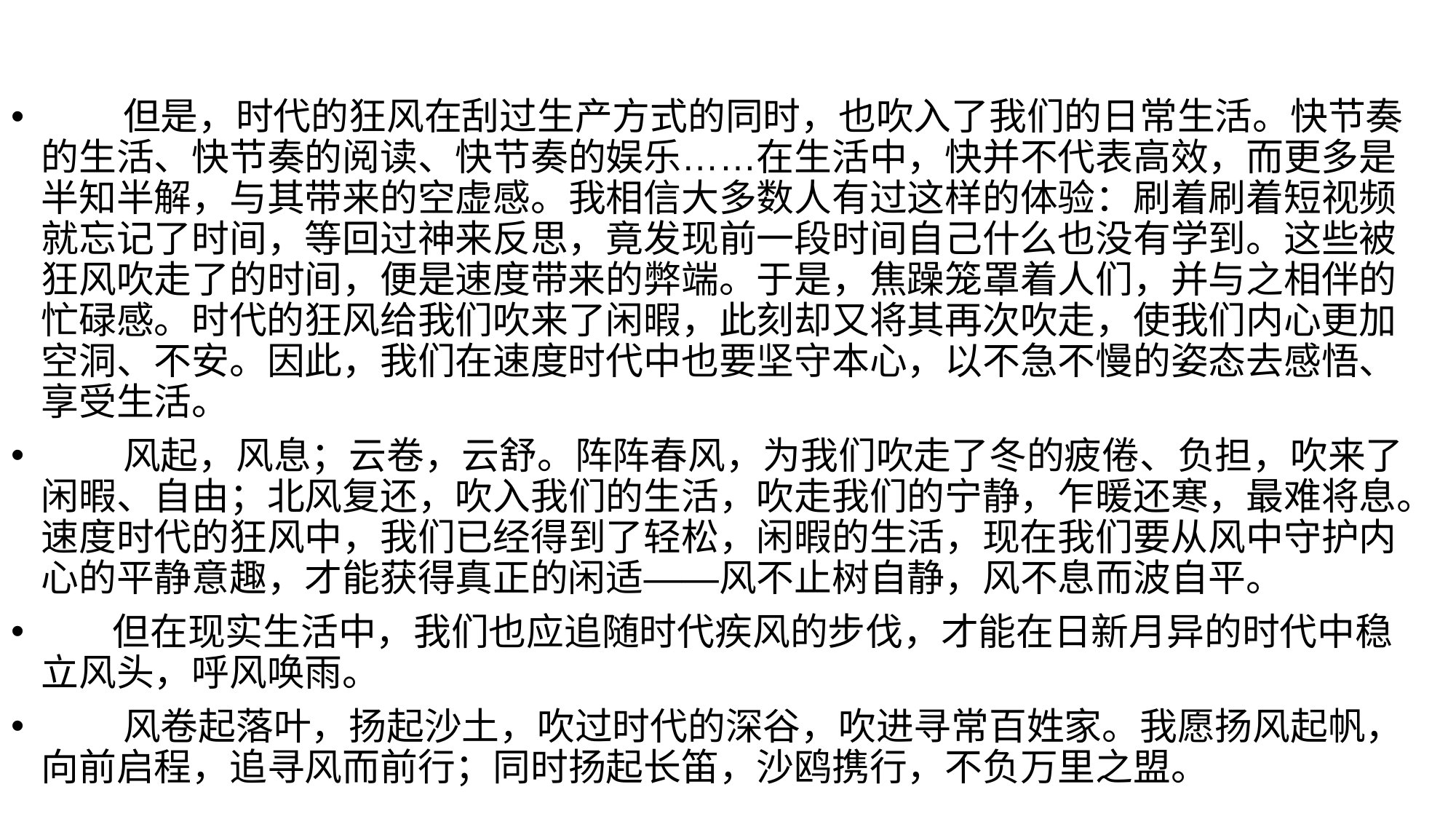

但是，时代的狂风在刮过生产方式的同时，也吹入了我们的日常生活。快节奏的生活、快节奏的阅读、快节奏的娱乐……在生活中，快并不代表高效，而更多是半知半解，与其带来的空虚感。我相信大多数人有过这样的体验：刷着刷着短视频就忘记了时间，等回过神来反思，竟发现前一段时间自己什么也没有学到。这些被狂风吹走了的时间，便是速度带来的弊端。于是，焦躁笼罩着人们，并与之相伴的忙碌感。时代的狂风给我们吹来了闲暇，此刻却又将其再次吹走，使我们内心更加空洞、不安。因此，我们在速度时代中也要坚守本心，以不急不慢的姿态去感悟、享受生活。
       风起，风息；云卷，云舒。阵阵春风，为我们吹走了冬的疲倦、负担，吹来了闲暇、自由；北风复还，吹入我们的生活，吹走我们的宁静，乍暖还寒，最难将息。速度时代的狂风中，我们已经得到了轻松，闲暇的生活，现在我们要从风中守护内心的平静意趣，才能获得真正的闲适——风不止树自静，风不息而波自平。
      但在现实生活中，我们也应追随时代疾风的步伐，才能在日新月异的时代中稳立风头，呼风唤雨。
       风卷起落叶，扬起沙土，吹过时代的深谷，吹进寻常百姓家。我愿扬风起帆，向前启程，追寻风而前行；同时扬起长笛，沙鸥携行，不负万里之盟。